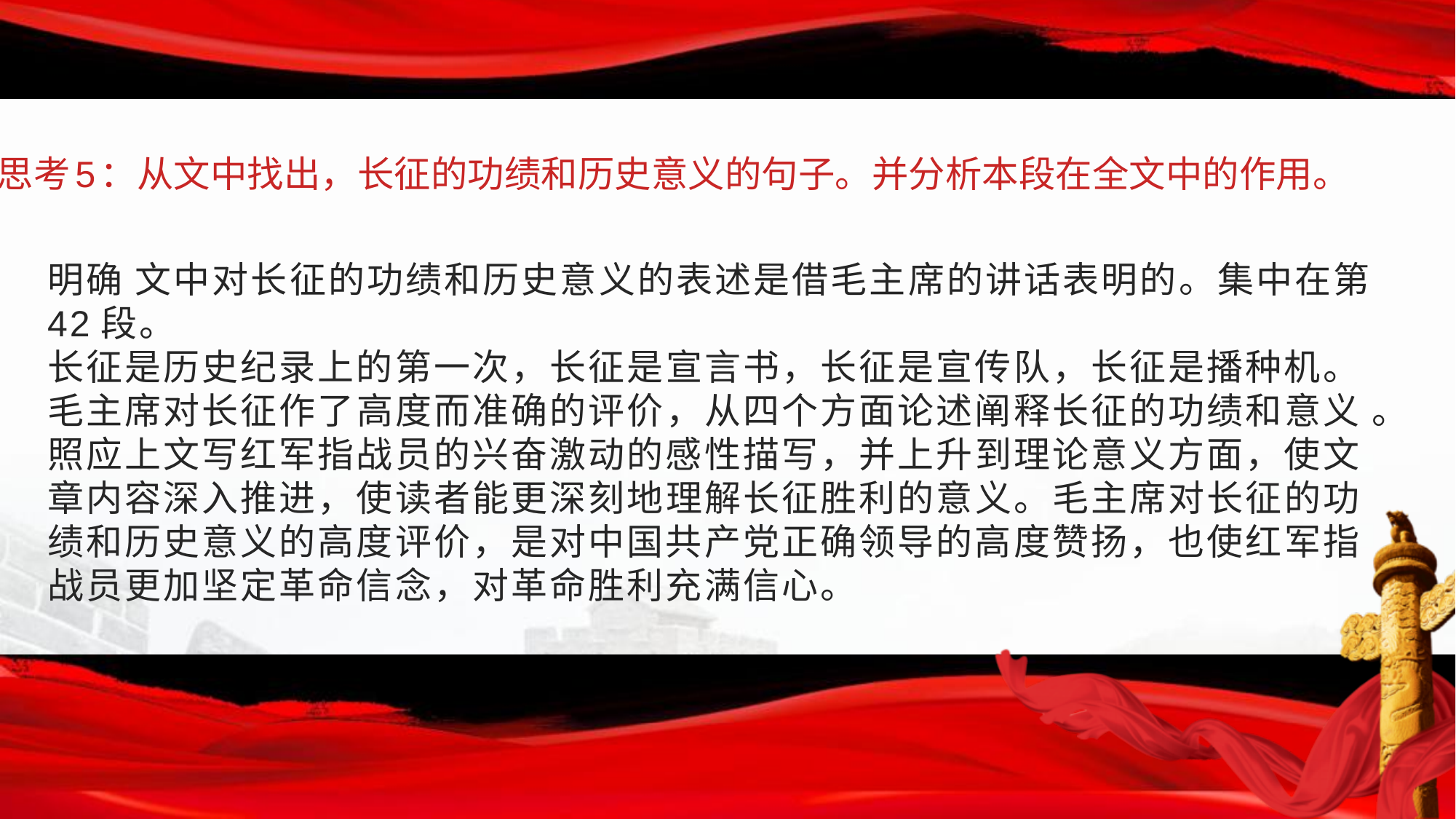

思考5：从文中找出，长征的功绩和历史意义的句子。并分析本段在全文中的作用。
明确 文中对长征的功绩和历史意义的表述是借毛主席的讲话表明的。集中在第42段。
长征是历史纪录上的第一次，长征是宣言书，长征是宣传队，长征是播种机。
毛主席对长征作了高度而准确的评价，从四个方面论述阐释长征的功绩和意义 。照应上文写红军指战员的兴奋激动的感性描写，并上升到理论意义方面，使文章内容深入推进，使读者能更深刻地理解长征胜利的意义。毛主席对长征的功绩和历史意义的高度评价，是对中国共产党正确领导的高度赞扬，也使红军指战员更加坚定革命信念，对革命胜利充满信心。